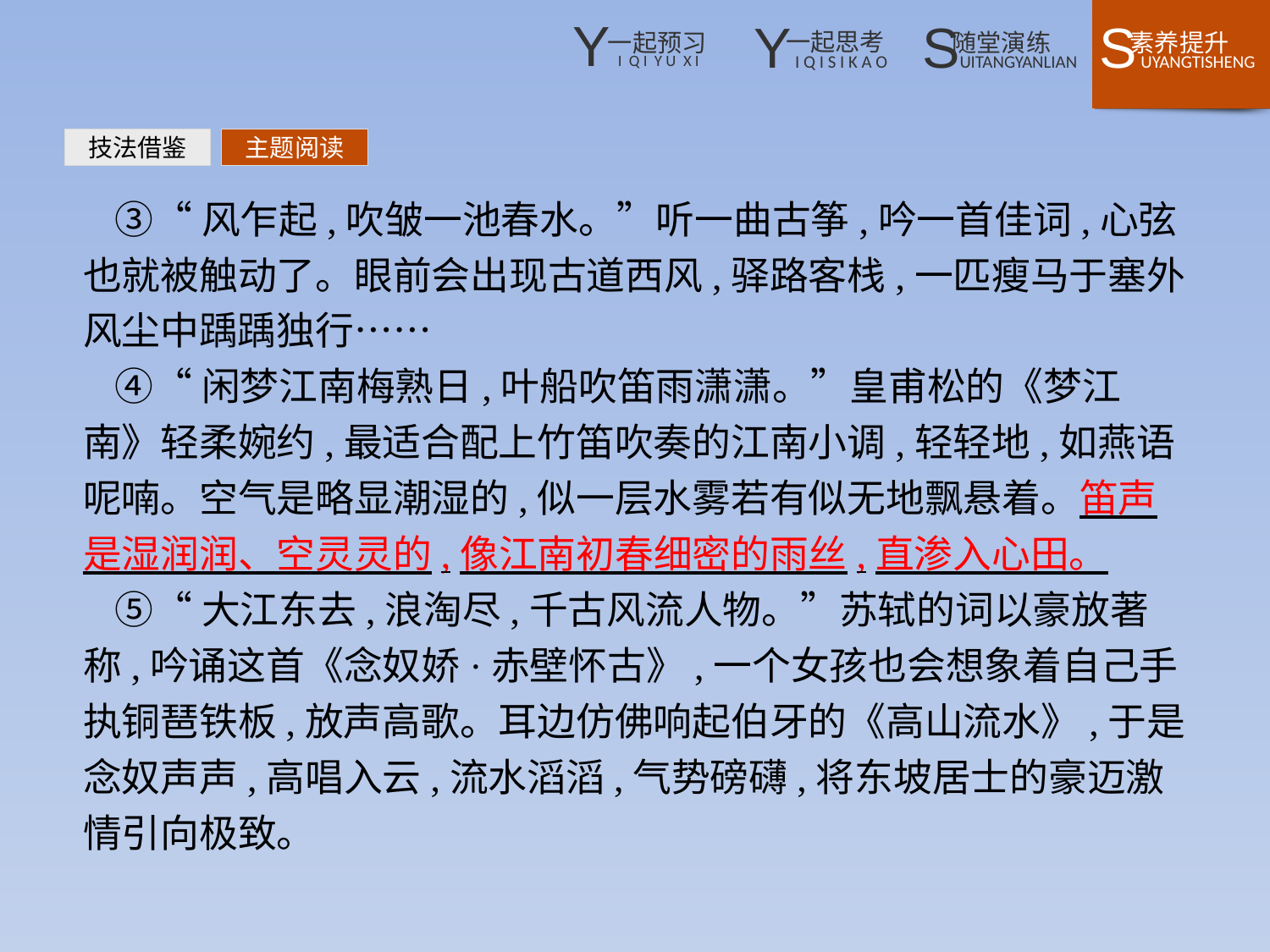

技法借鉴
主题阅读
③“风乍起,吹皱一池春水。”听一曲古筝,吟一首佳词,心弦也就被触动了。眼前会出现古道西风,驿路客栈,一匹瘦马于塞外风尘中踽踽独行……
④“闲梦江南梅熟日,叶船吹笛雨潇潇。”皇甫松的《梦江南》轻柔婉约,最适合配上竹笛吹奏的江南小调,轻轻地,如燕语呢喃。空气是略显潮湿的,似一层水雾若有似无地飘悬着。笛声是湿润润、空灵灵的,像江南初春细密的雨丝,直渗入心田。
⑤“大江东去,浪淘尽,千古风流人物。”苏轼的词以豪放著称,吟诵这首《念奴娇·赤壁怀古》,一个女孩也会想象着自己手执铜琶铁板,放声高歌。耳边仿佛响起伯牙的《高山流水》,于是念奴声声,高唱入云,流水滔滔,气势磅礴,将东坡居士的豪迈激情引向极致。